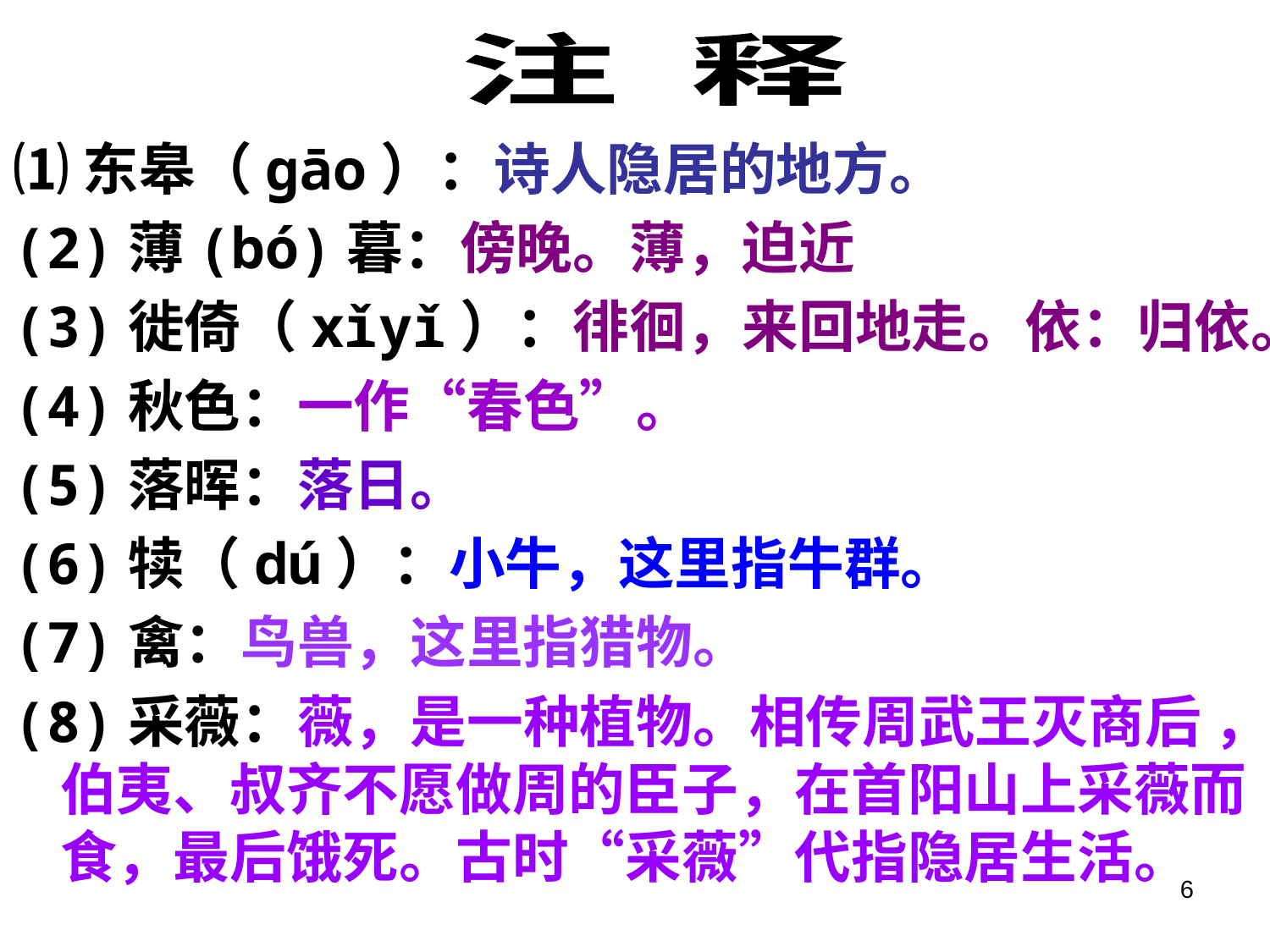

注  释
⑴东皋（gāo）：诗人隐居的地方。
(2)薄(bó)暮：傍晚。薄，迫近
(3)徙倚（xǐyǐ）：徘徊，来回地走。依：归依。
(4)秋色：一作“春色”。
(5)落晖：落日。
(6)犊（dú）：小牛，这里指牛群。
(7)禽：鸟兽，这里指猎物。
(8)采薇：薇，是一种植物。相传周武王灭商后 ，伯夷、叔齐不愿做周的臣子，在首阳山上采薇而食，最后饿死。古时“采薇”代指隐居生活。
6